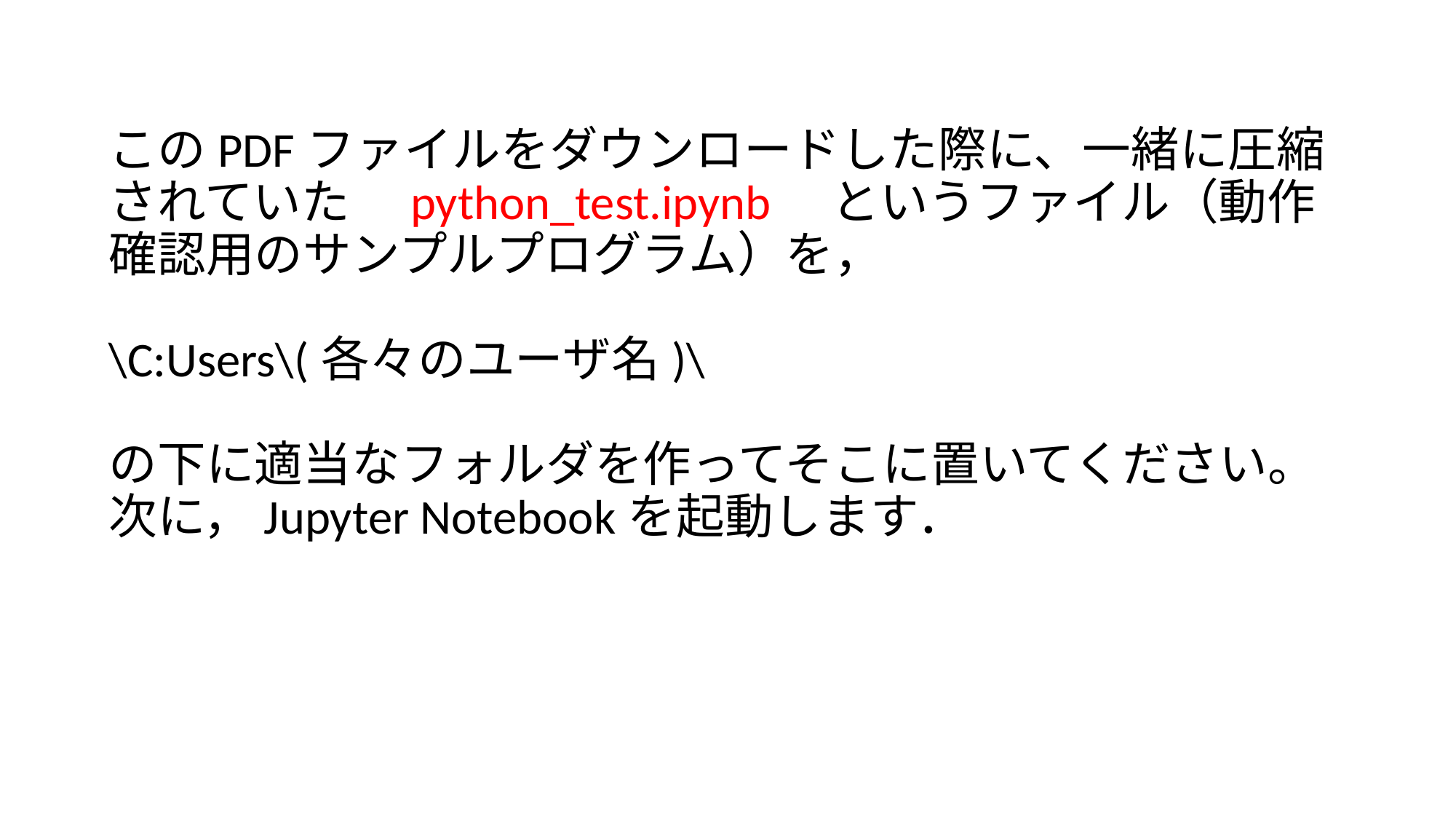

# このPDFファイルをダウンロードした際に、一緒に圧縮されていた　python_test.ipynb　というファイル（動作確認用のサンプルプログラム）を， \C:Users\(各々のユーザ名)\ の下に適当なフォルダを作ってそこに置いてください。次に，Jupyter Notebookを起動します．